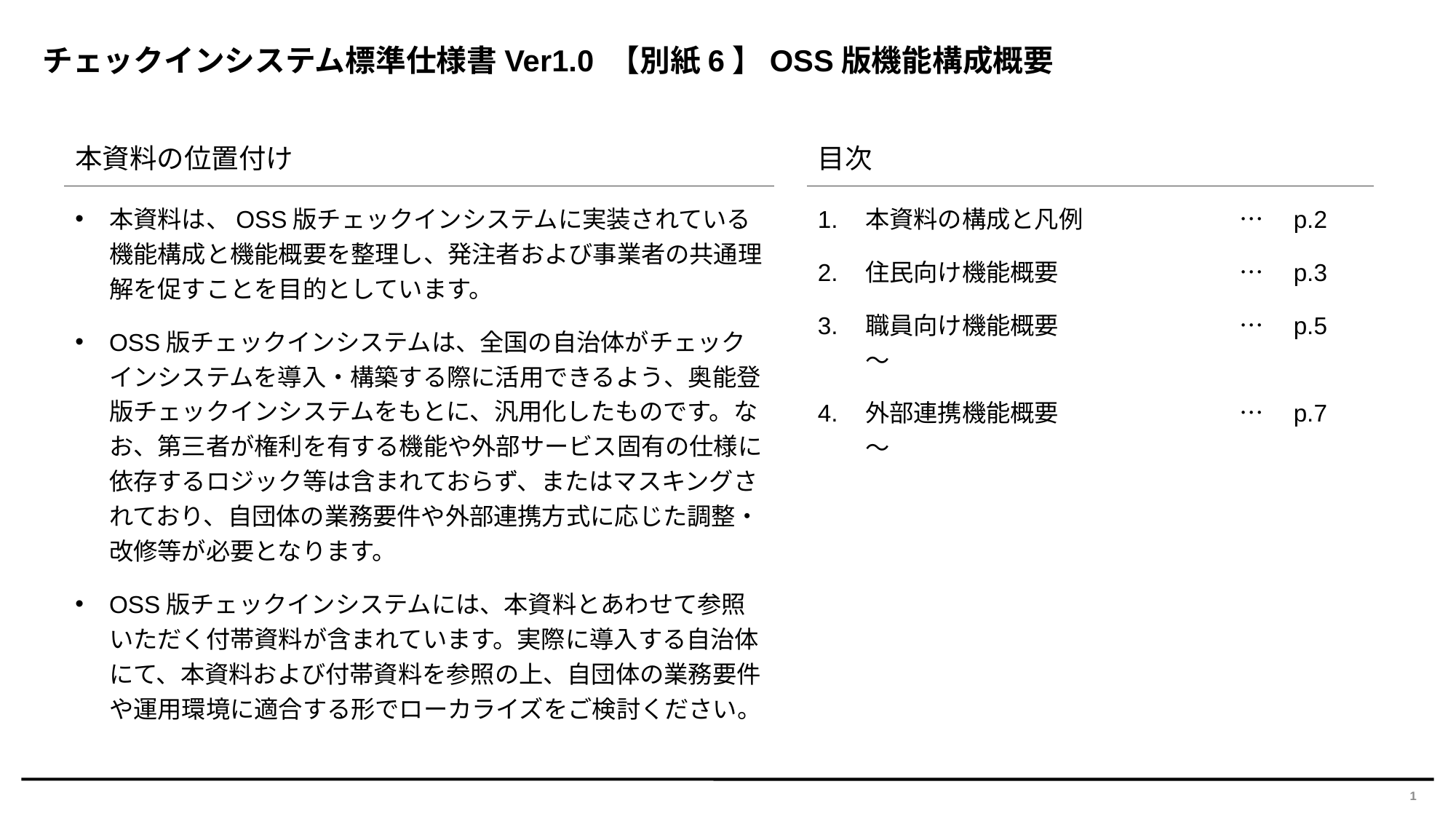

# チェックインシステム標準仕様書Ver1.0 【別紙6】OSS版機能構成概要
本資料の位置付け
目次
本資料は、OSS版チェックインシステムに実装されている機能構成と機能概要を整理し、発注者および事業者の共通理解を促すことを目的としています。
OSS版チェックインシステムは、全国の自治体がチェックインシステムを導入・構築する際に活用できるよう、奥能登版チェックインシステムをもとに、汎用化したものです。なお、第三者が権利を有する機能や外部サービス固有の仕様に依存するロジック等は含まれておらず、またはマスキングされており、自団体の業務要件や外部連携方式に応じた調整・改修等が必要となります。
OSS版チェックインシステムには、本資料とあわせて参照いただく付帯資料が含まれています。実際に導入する自治体にて、本資料および付帯資料を参照の上、自団体の業務要件や運用環境に適合する形でローカライズをご検討ください。
本資料の構成と凡例		…　p.2
住民向け機能概要		…　p.3
職員向け機能概要		…　p.5 ～
外部連携機能概要		…　p.7 ～